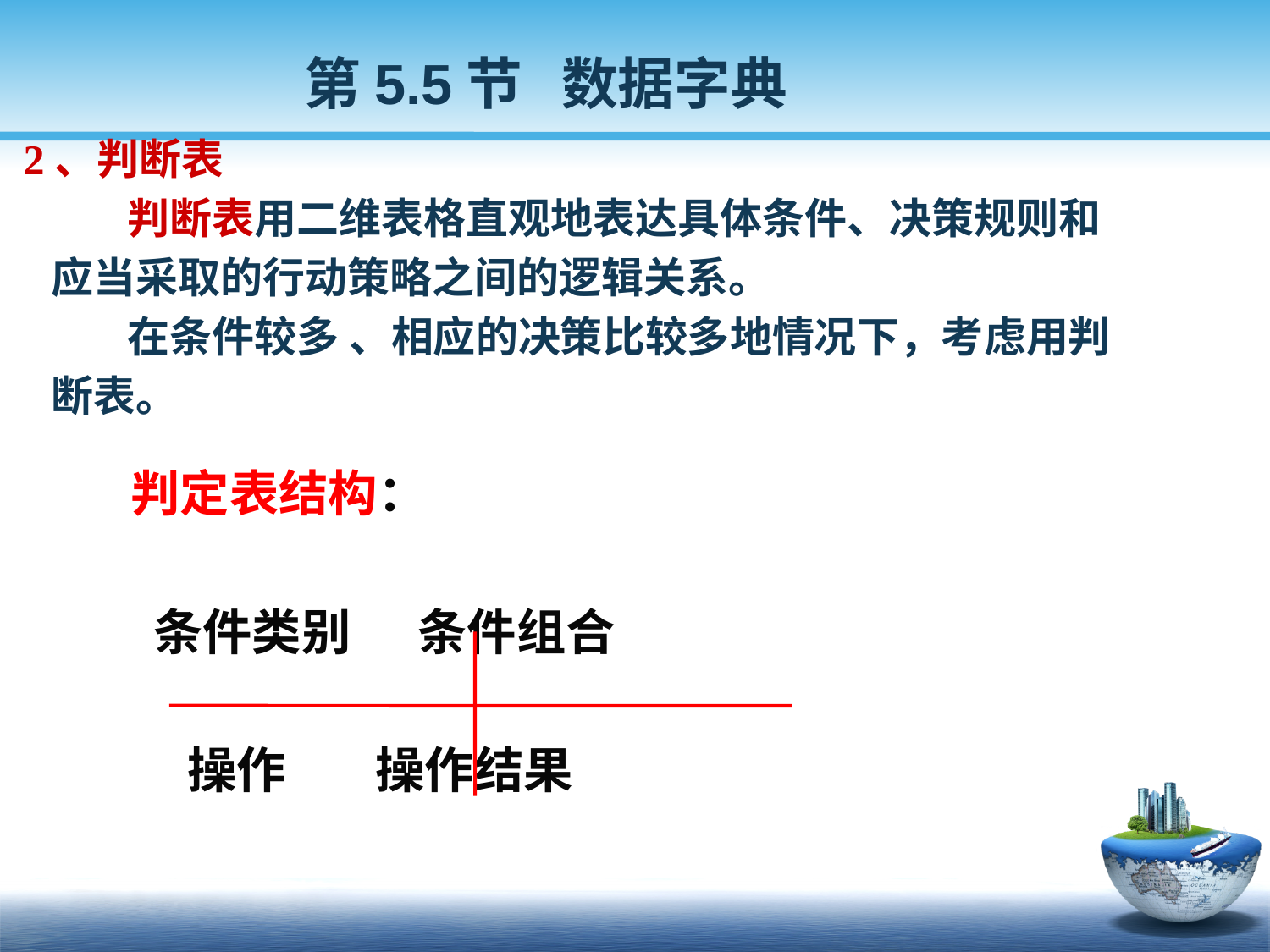

第5.5节   数据字典
 2、判断表
           判断表用二维表格直观地表达具体条件、决策规则和
   应当采取的行动策略之间的逻辑关系。
           在条件较多 、相应的决策比较多地情况下，考虑用判
   断表。
 判定表结构：

   条件类别      条件组合

      操作        操作结果